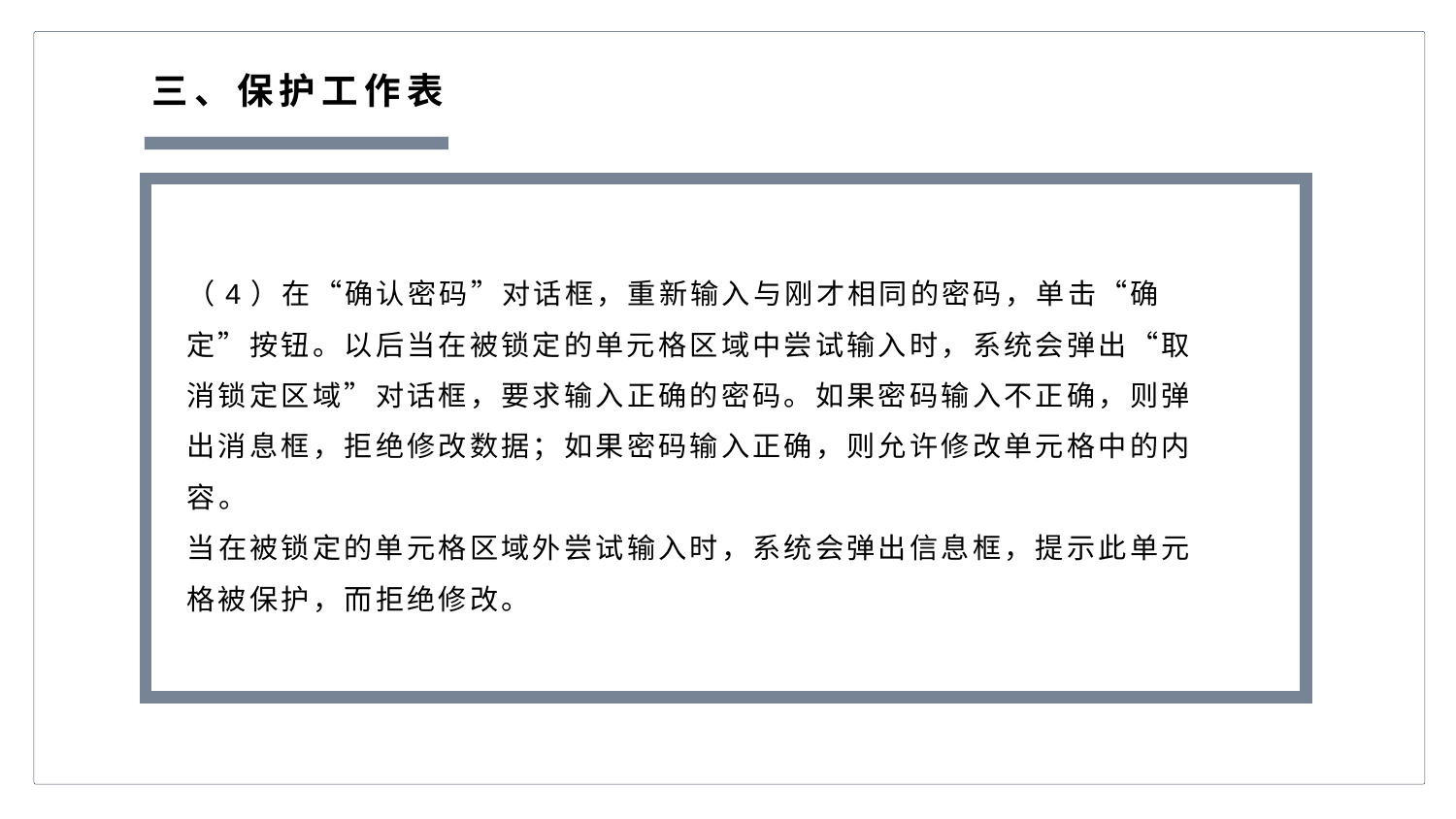

三、保护工作表

（4）在“确认密码”对话框，重新输入与刚才相同的密码，单击“确定”按钮。以后当在被锁定的单元格区域中尝试输入时，系统会弹出“取消锁定区域”对话框，要求输入正确的密码。如果密码输入不正确，则弹出消息框，拒绝修改数据；如果密码输入正确，则允许修改单元格中的内容。
当在被锁定的单元格区域外尝试输入时，系统会弹出信息框，提示此单元格被保护，而拒绝修改。